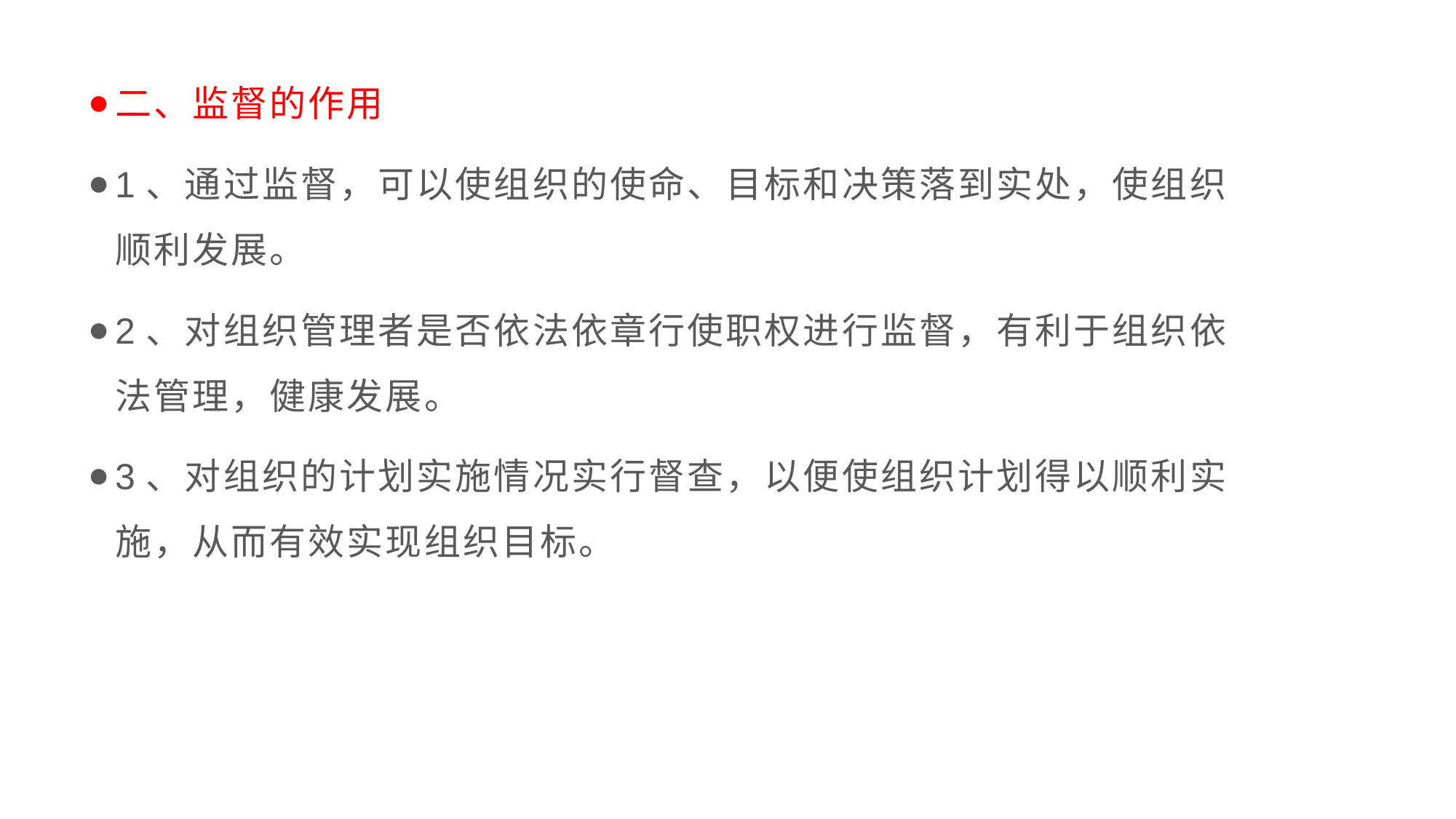

二、监督的作用
1、通过监督，可以使组织的使命、目标和决策落到实处，使组织顺利发展。
2、对组织管理者是否依法依章行使职权进行监督，有利于组织依法管理，健康发展。
3、对组织的计划实施情况实行督查，以便使组织计划得以顺利实施，从而有效实现组织目标。

2